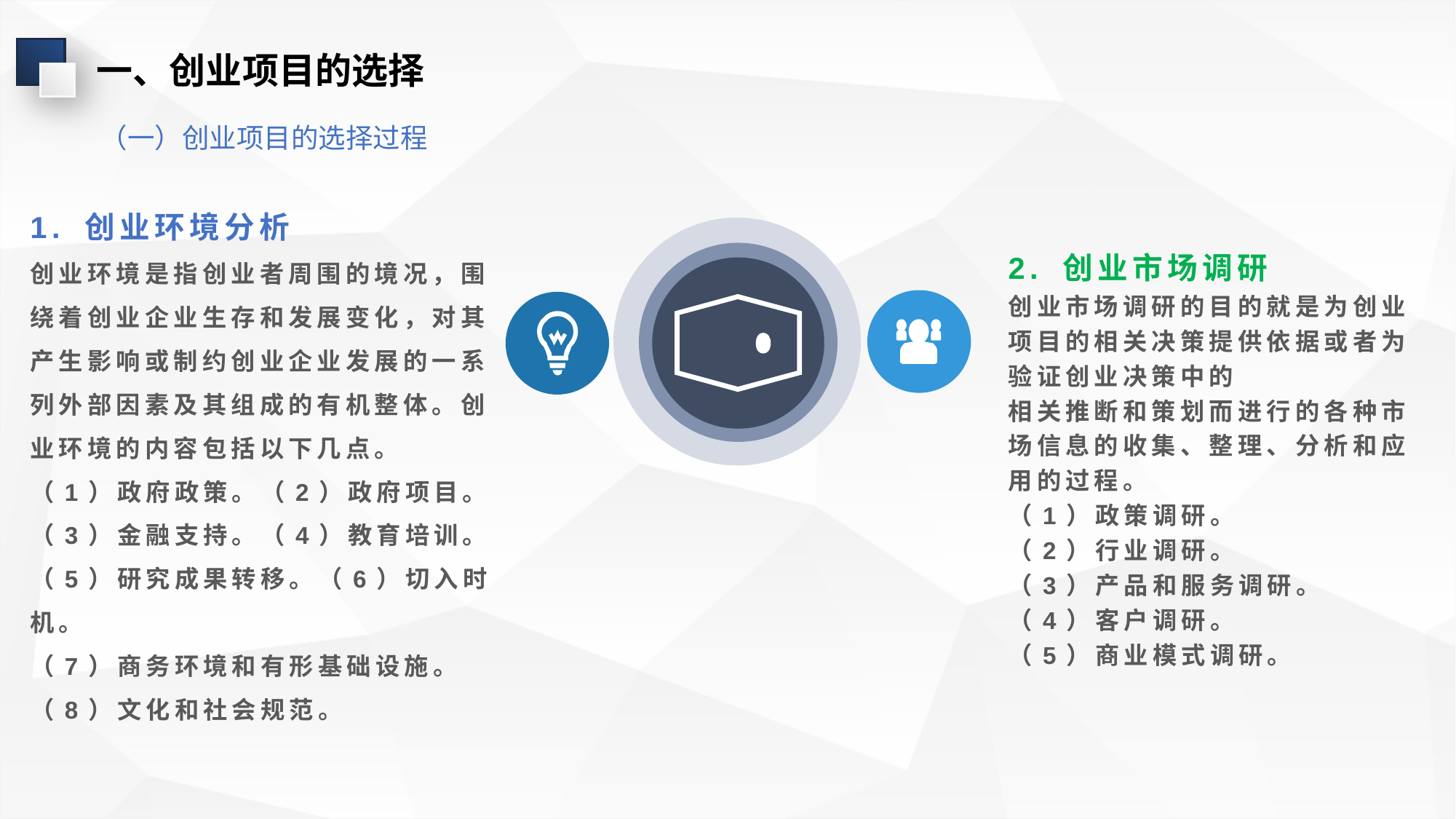

一、创业项目的选择
（一）创业项目的选择过程
1. 创业环境分析
创业环境是指创业者周围的境况，围绕着创业企业生存和发展变化，对其产生影响或制约创业企业发展的一系列外部因素及其组成的有机整体。创业环境的内容包括以下几点。
（1）政府政策。（2）政府项目。
（3）金融支持。（4）教育培训。
（5）研究成果转移。（6）切入时机。
（7）商务环境和有形基础设施。
（8）文化和社会规范。
2. 创业市场调研
创业市场调研的目的就是为创业项目的相关决策提供依据或者为验证创业决策中的
相关推断和策划而进行的各种市场信息的收集、整理、分析和应用的过程。
（1）政策调研。
（2）行业调研。
（3）产品和服务调研。
（4）客户调研。
（5）商业模式调研。